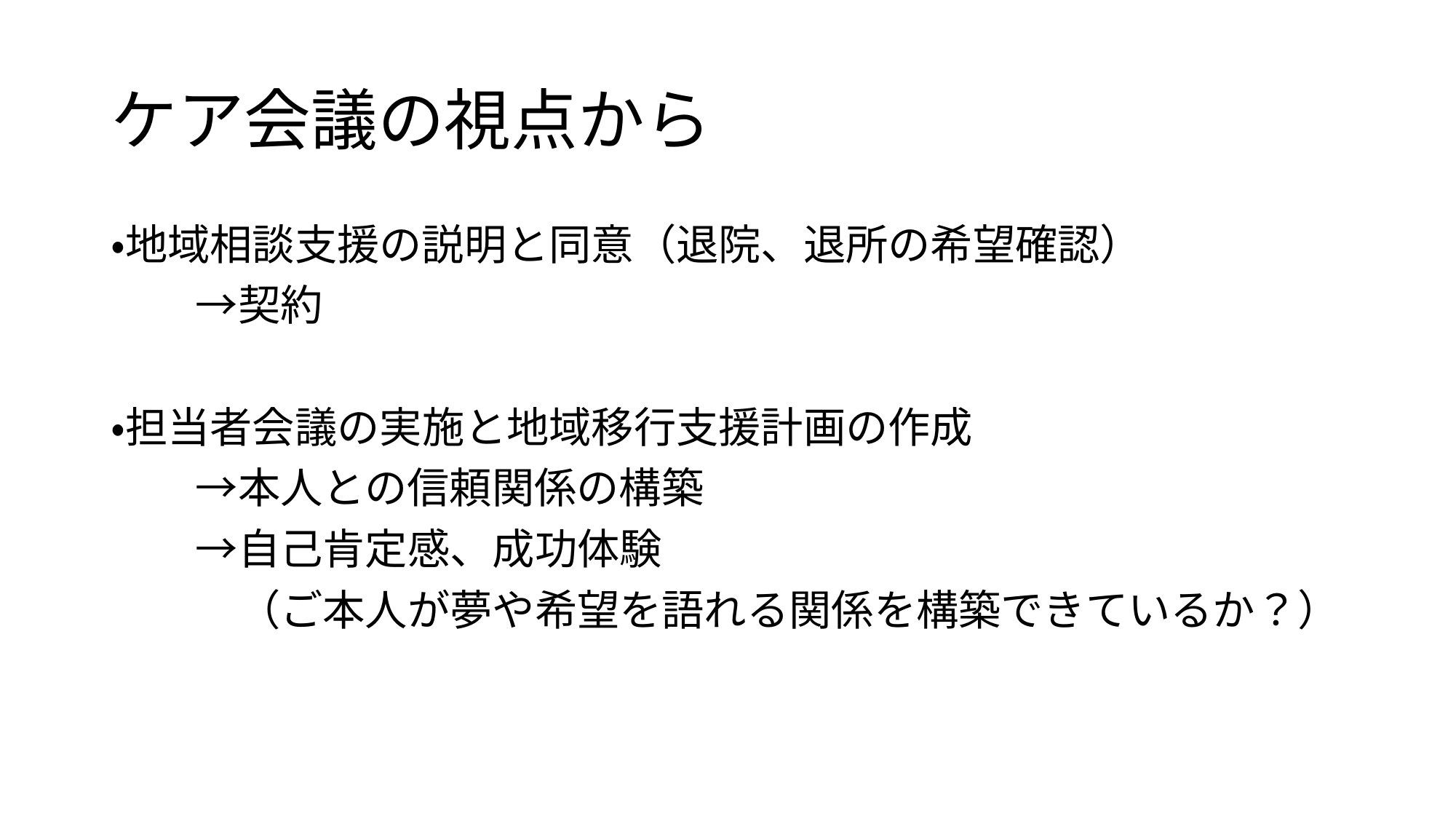

# ケア会議の視点から
・地域相談支援の説明と同意（退院、退所の希望確認）
　　→契約

・担当者会議の実施と地域移行支援計画の作成
　　→本人との信頼関係の構築
　　→自己肯定感、成功体験
　　　（ご本人が夢や希望を語れる関係を構築できているか？）